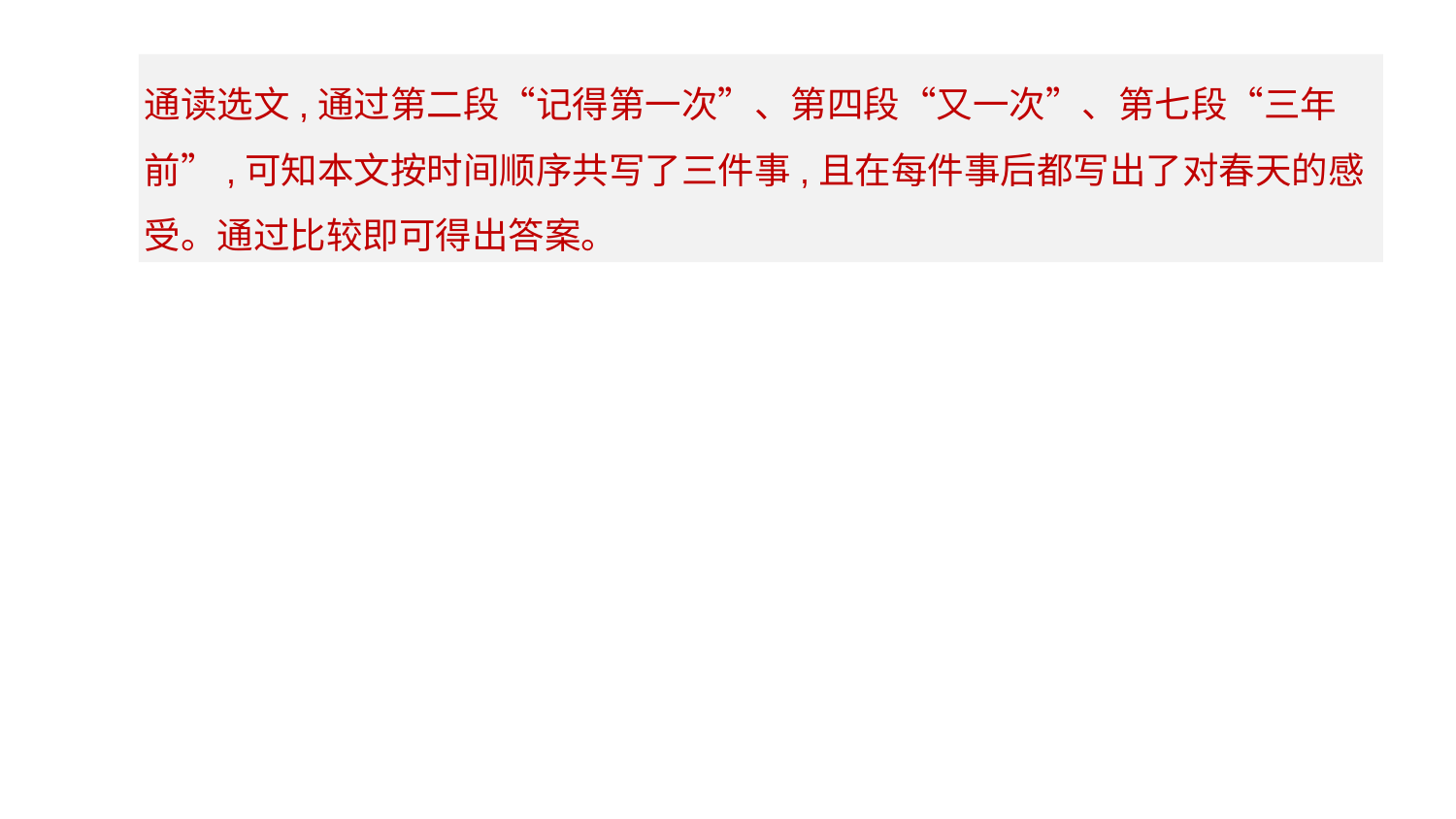

通读选文,通过第二段“记得第一次”、第四段“又一次”、第七段“三年   前”,可知本文按时间顺序共写了三件事,且在每件事后都写出了对春天的感受。通过比较即可得出答案。